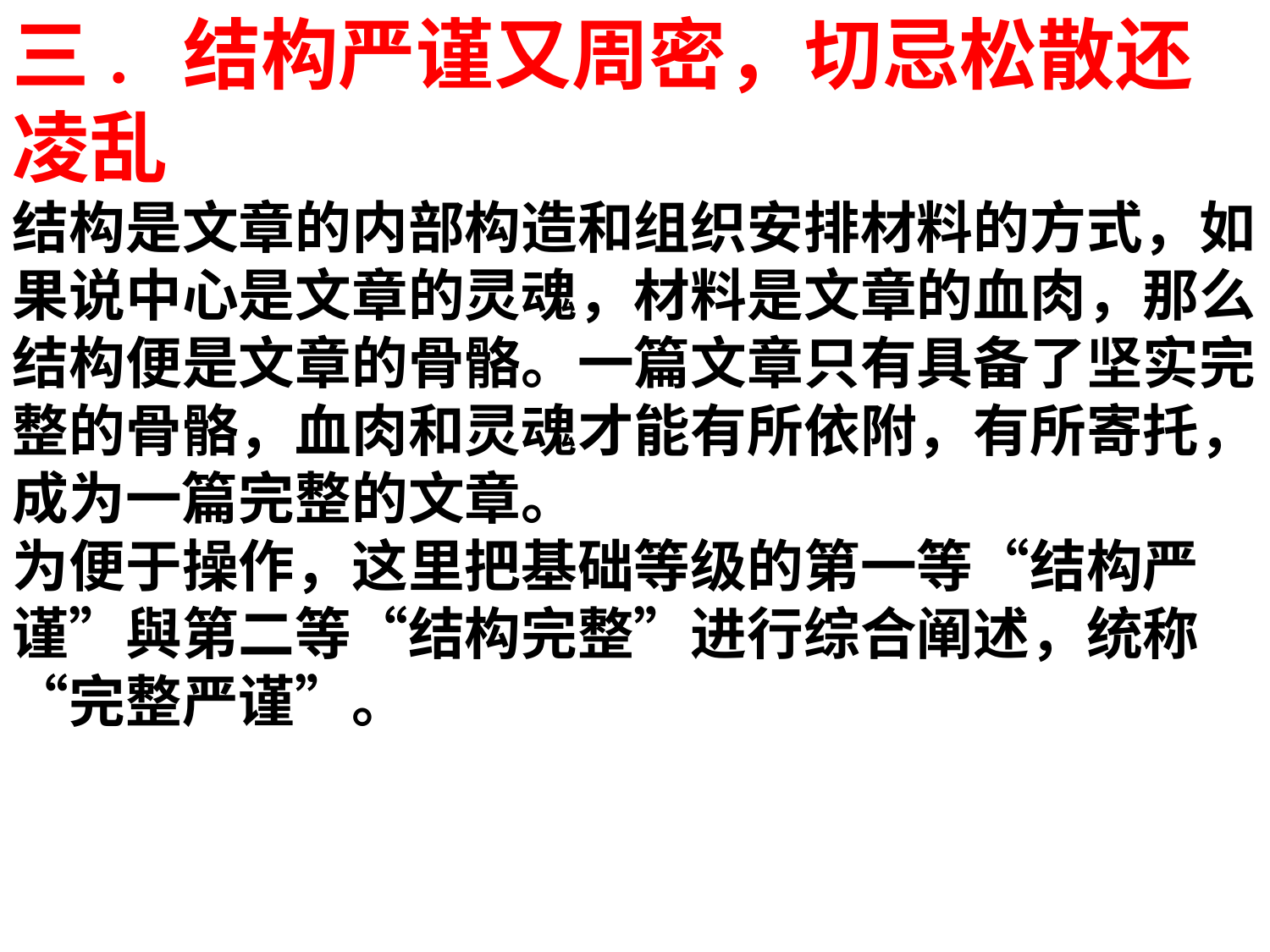

三.  结构严谨又周密，切忌松散还凌乱
结构是文章的内部构造和组织安排材料的方式，如果说中心是文章的灵魂，材料是文章的血肉，那么结构便是文章的骨骼。一篇文章只有具备了坚实完整的骨骼，血肉和灵魂才能有所依附，有所寄托，成为一篇完整的文章。
为便于操作，这里把基础等级的第一等“结构严谨”與第二等“结构完整”进行综合阐述，统称“完整严谨”。